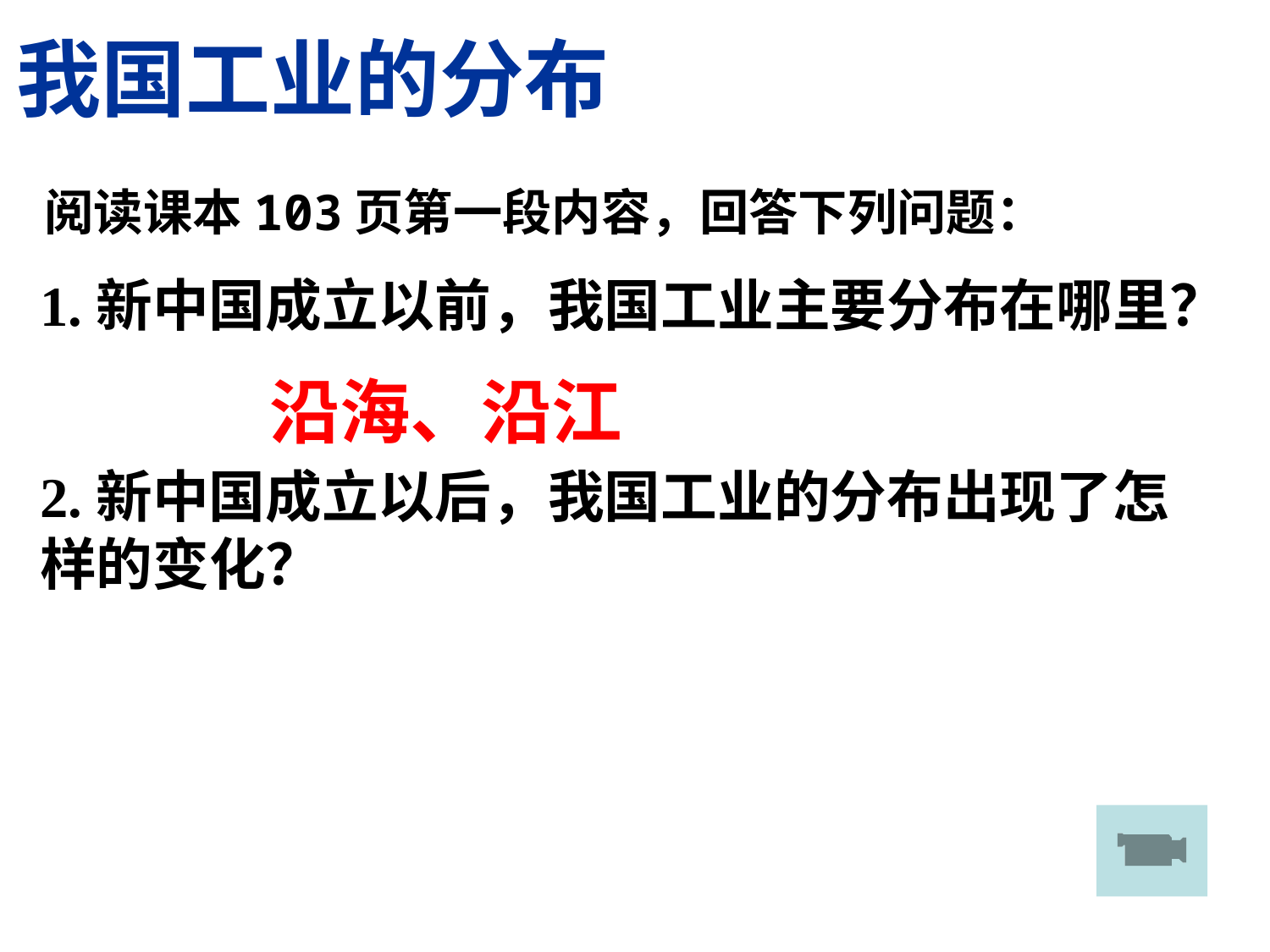

我国工业的分布
阅读课本103页第一段内容，回答下列问题：
1.新中国成立以前，我国工业主要分布在哪里？

2.新中国成立以后，我国工业的分布出现了怎样的变化？
沿海、沿江